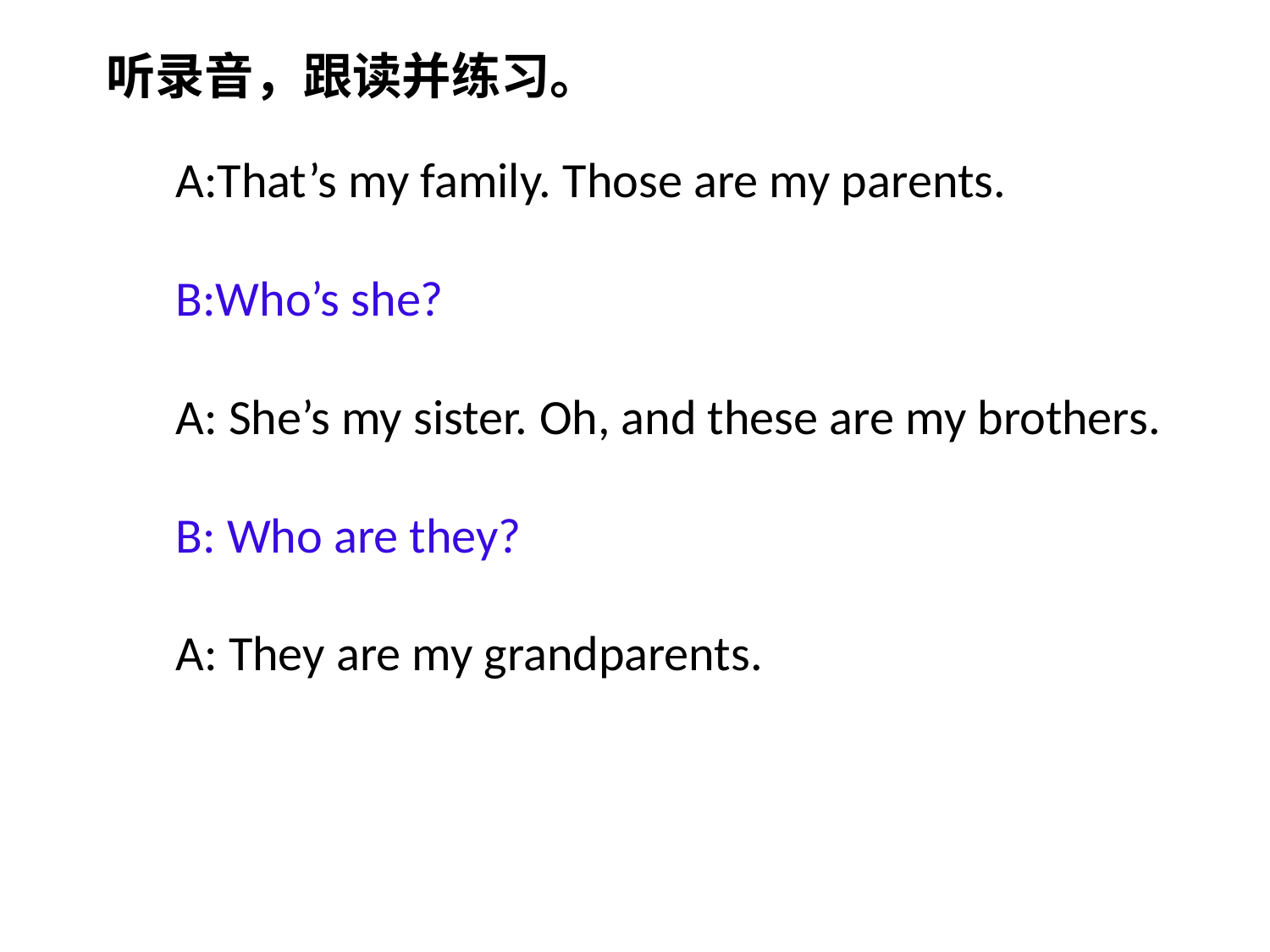

听录音，跟读并练习。
A:That’s my family. Those are my parents.

B:Who’s she?

A: She’s my sister. Oh, and these are my brothers.

B: Who are they?

A: They are my grandparents.